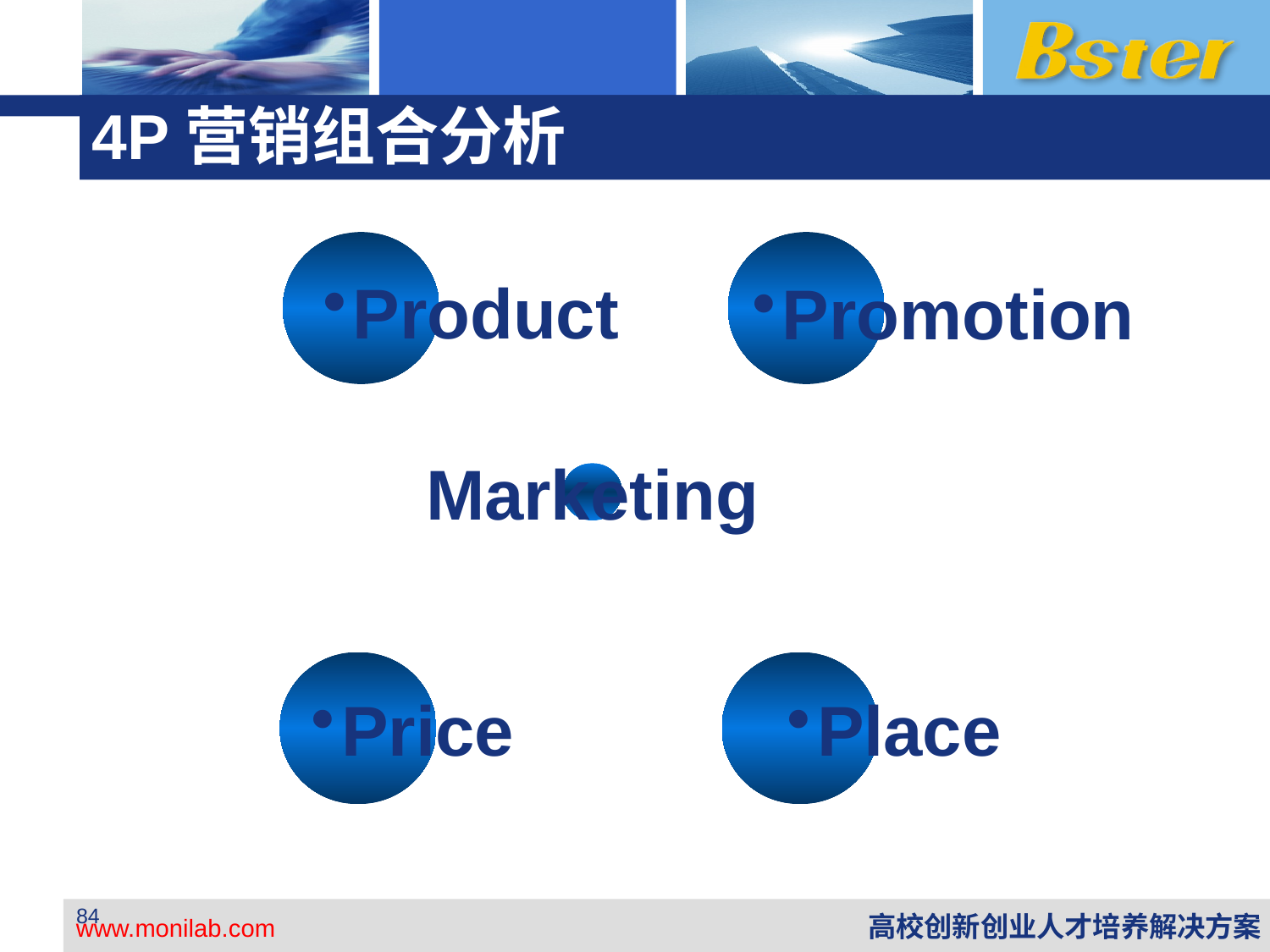

# 4P营销组合分析

Product
Promotion
Marketing

Price
Place

84